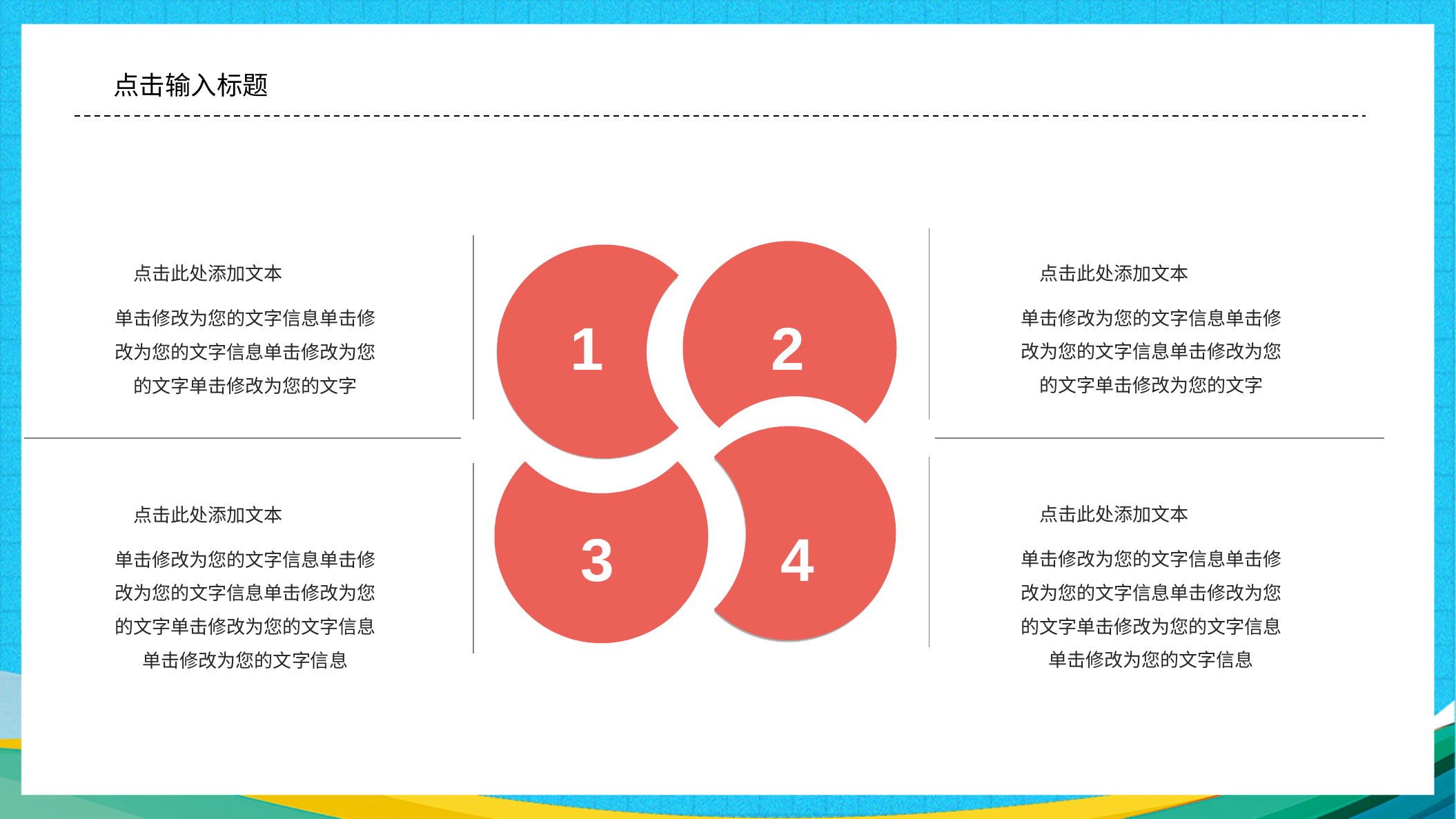

#

2

1
点击此处添加文本
单击修改为您的文字信息单击修改为您的文字信息单击修改为您的文字单击修改为您的文字
点击此处添加文本
单击修改为您的文字信息单击修改为您的文字信息单击修改为您的文字单击修改为您的文字

4

3
点击此处添加文本
单击修改为您的文字信息单击修改为您的文字信息单击修改为您的文字单击修改为您的文字信息单击修改为您的文字信息
点击此处添加文本
单击修改为您的文字信息单击修改为您的文字信息单击修改为您的文字单击修改为您的文字信息单击修改为您的文字信息